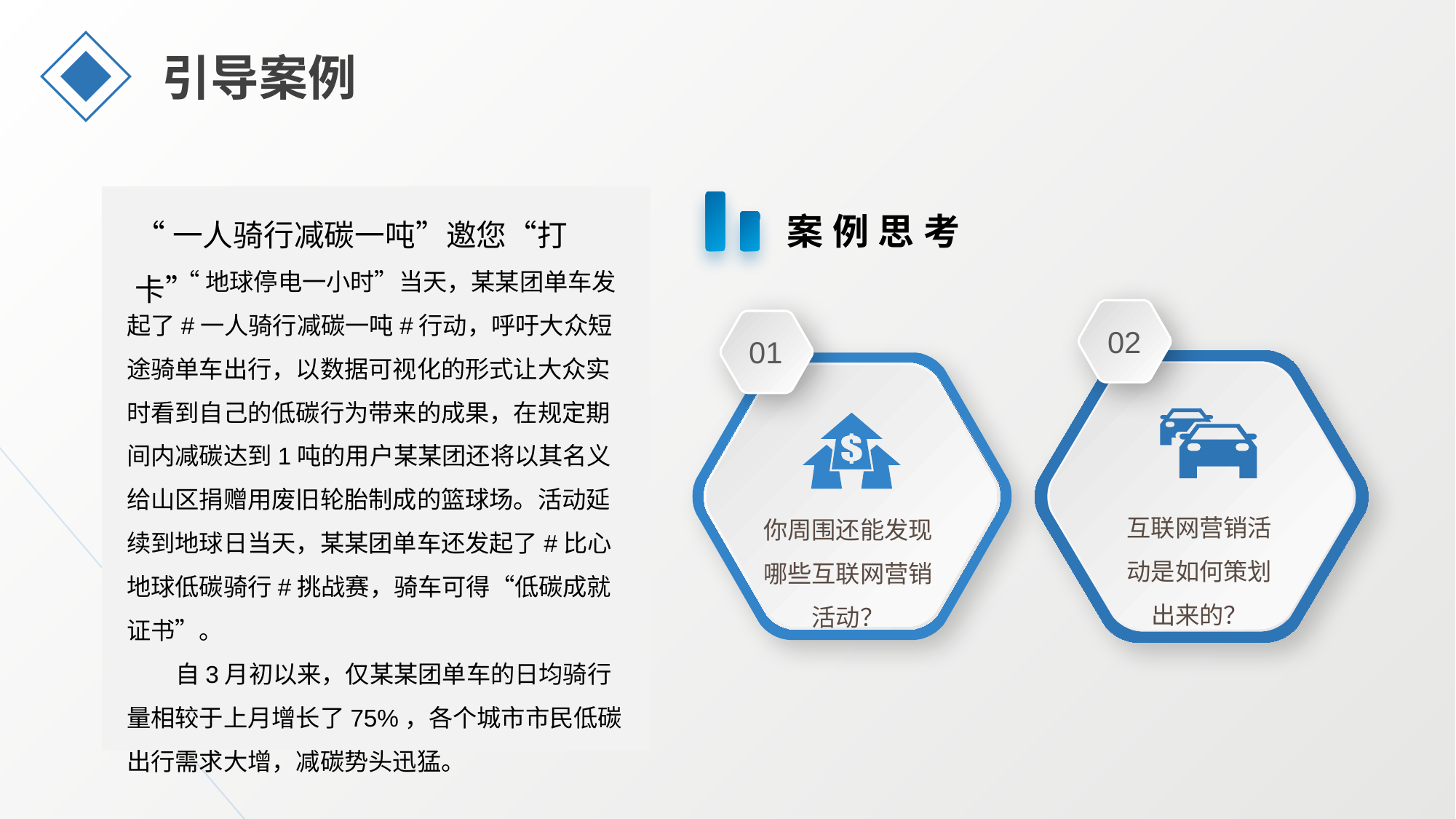

引导案例

“一人骑行减碳一吨”邀您“打卡”
案例思考

“地球停电一小时”当天，某某团单车发起了#一人骑行减碳一吨#行动，呼吁大众短途骑单车出行，以数据可视化的形式让大众实时看到自己的低碳行为带来的成果，在规定期间内减碳达到1吨的用户某某团还将以其名义给山区捐赠用废旧轮胎制成的篮球场。活动延续到地球日当天，某某团单车还发起了#比心地球低碳骑行#挑战赛，骑车可得“低碳成就证书”。
自3月初以来，仅某某团单车的日均骑行量相较于上月增长了75%，各个城市市民低碳出行需求大增，减碳势头迅猛。

02

01

互联网营销活动是如何策划出来的？
你周围还能发现哪些互联网营销活动？